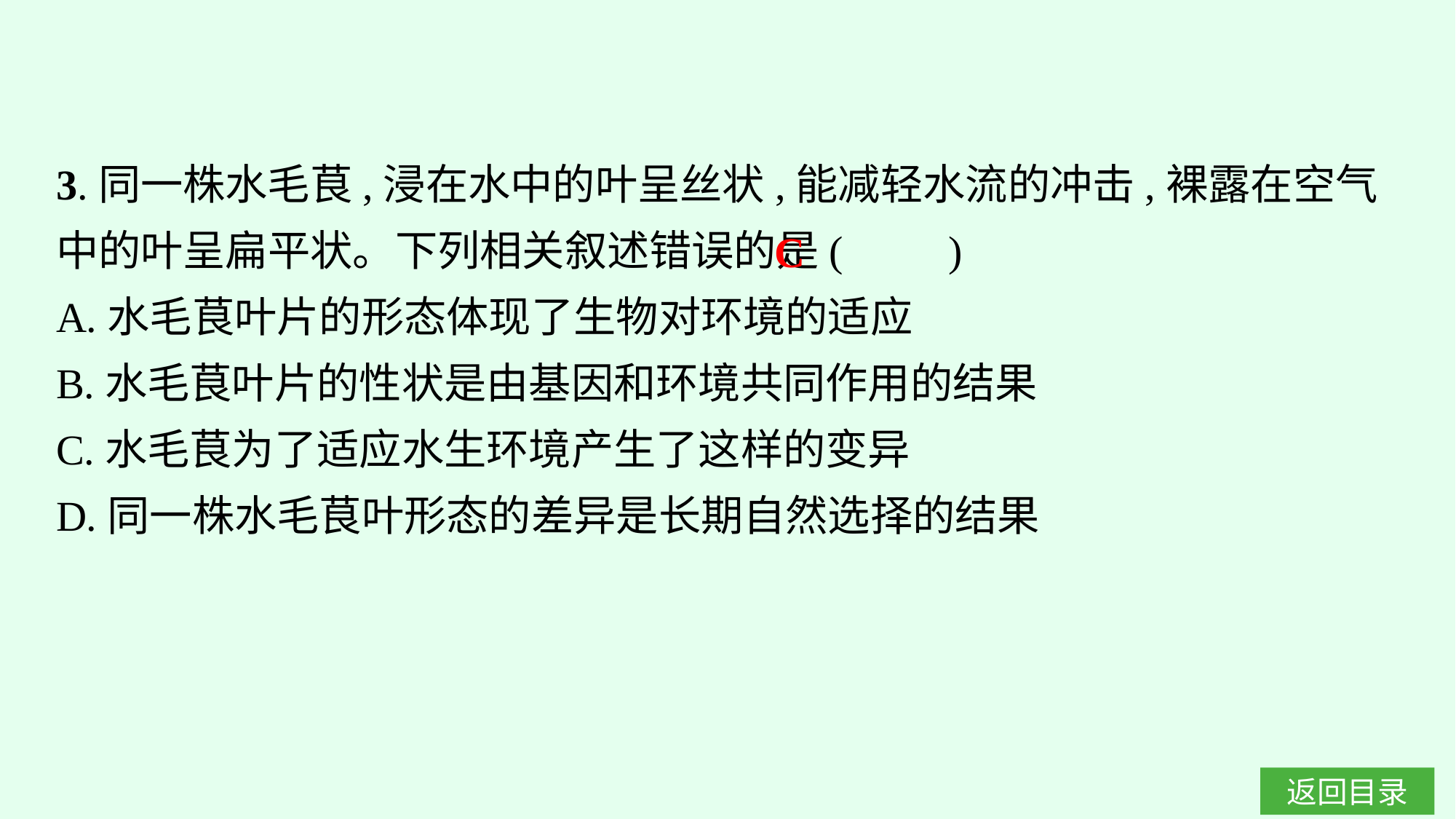

3.同一株水毛茛,浸在水中的叶呈丝状,能减轻水流的冲击,裸露在空气中的叶呈扁平状。下列相关叙述错误的是(　　)
A.水毛茛叶片的形态体现了生物对环境的适应
B.水毛茛叶片的性状是由基因和环境共同作用的结果
C.水毛茛为了适应水生环境产生了这样的变异
D.同一株水毛茛叶形态的差异是长期自然选择的结果
C